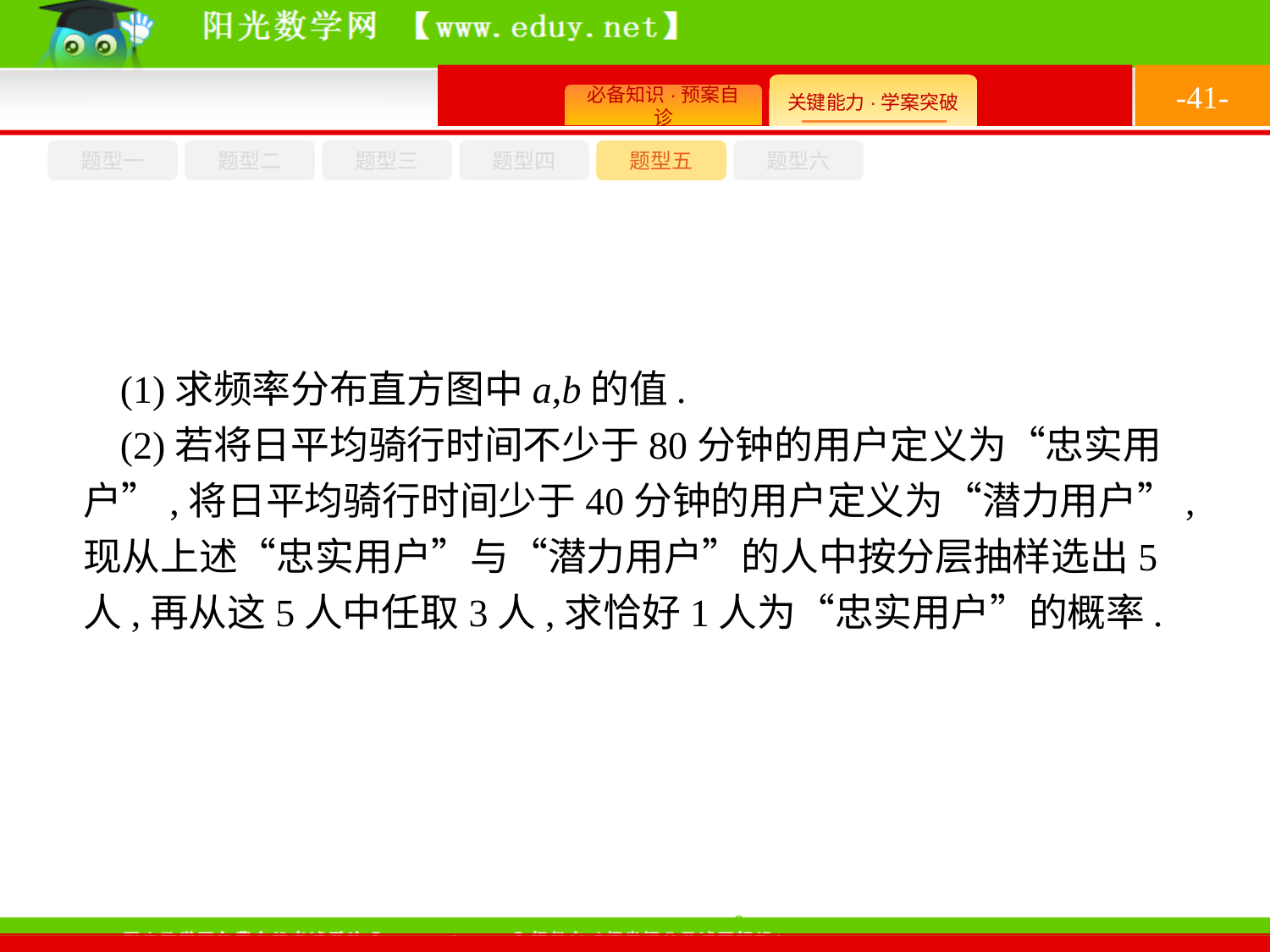

-41-
题型六
题型四
题型五
题型一
题型三
题型二
(1)求频率分布直方图中a,b的值.
(2)若将日平均骑行时间不少于80分钟的用户定义为“忠实用户”,将日平均骑行时间少于40分钟的用户定义为“潜力用户”,现从上述“忠实用户”与“潜力用户”的人中按分层抽样选出5人,再从这5人中任取3人,求恰好1人为“忠实用户”的概率.